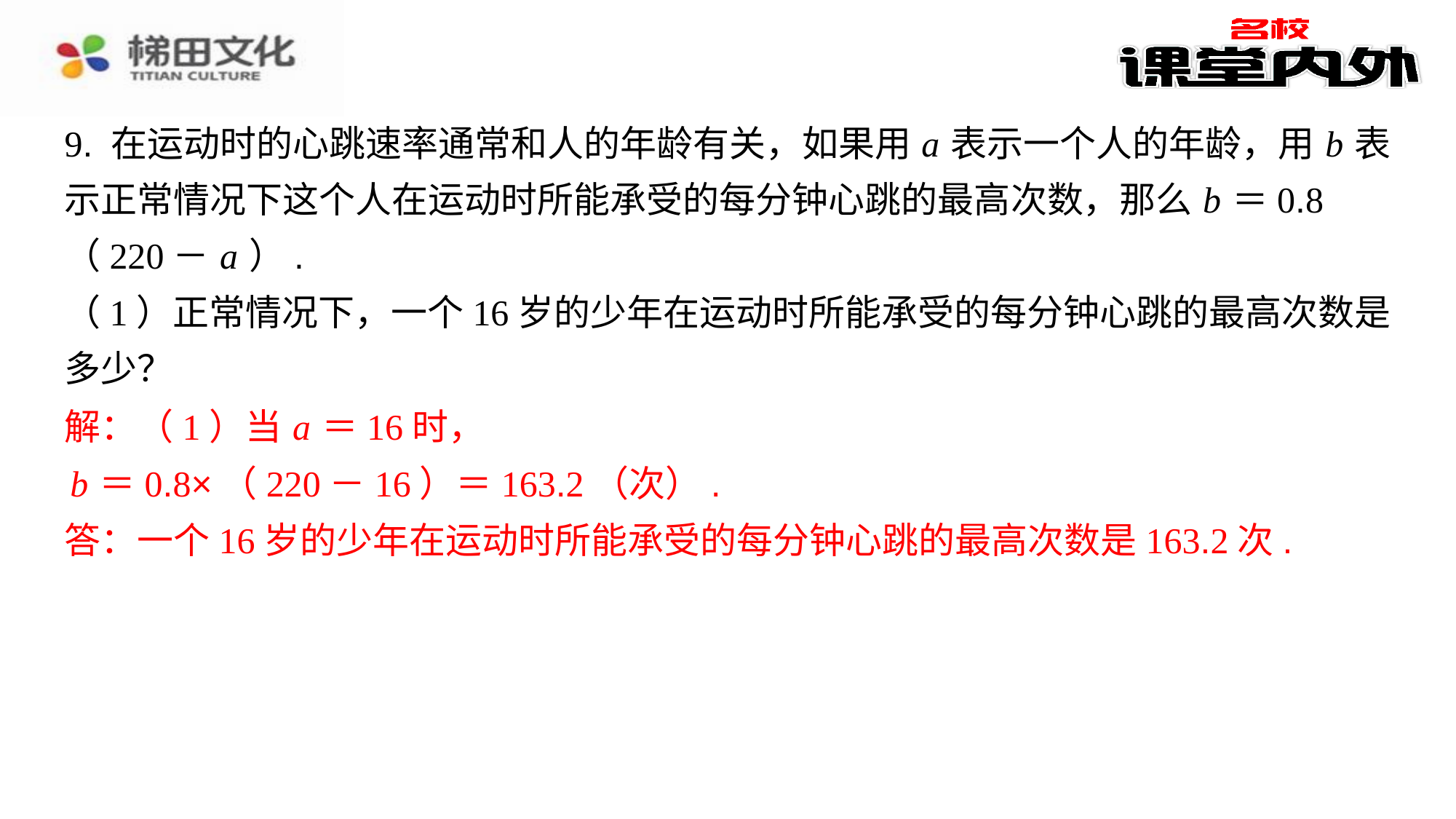

9. 在运动时的心跳速率通常和人的年龄有关，如果用 a 表示一个人的年龄，用 b 表
示正常情况下这个人在运动时所能承受的每分钟心跳的最高次数，那么 b ＝0.8
（220－ a ）.
（1）正常情况下，一个16岁的少年在运动时所能承受的每分钟心跳的最高次数是
多少？
解：（1）当 a ＝16时，
 b ＝0.8×（220－16）＝163.2（次）.
答：一个16岁的少年在运动时所能承受的每分钟心跳的最高次数是163.2次.
解：（1）当 a ＝16时，
b ＝0.8×（220－16）＝163.2（次）.
答：一个16岁的少年在运动时所能承受的每分钟心跳的最高次数是163.2次.